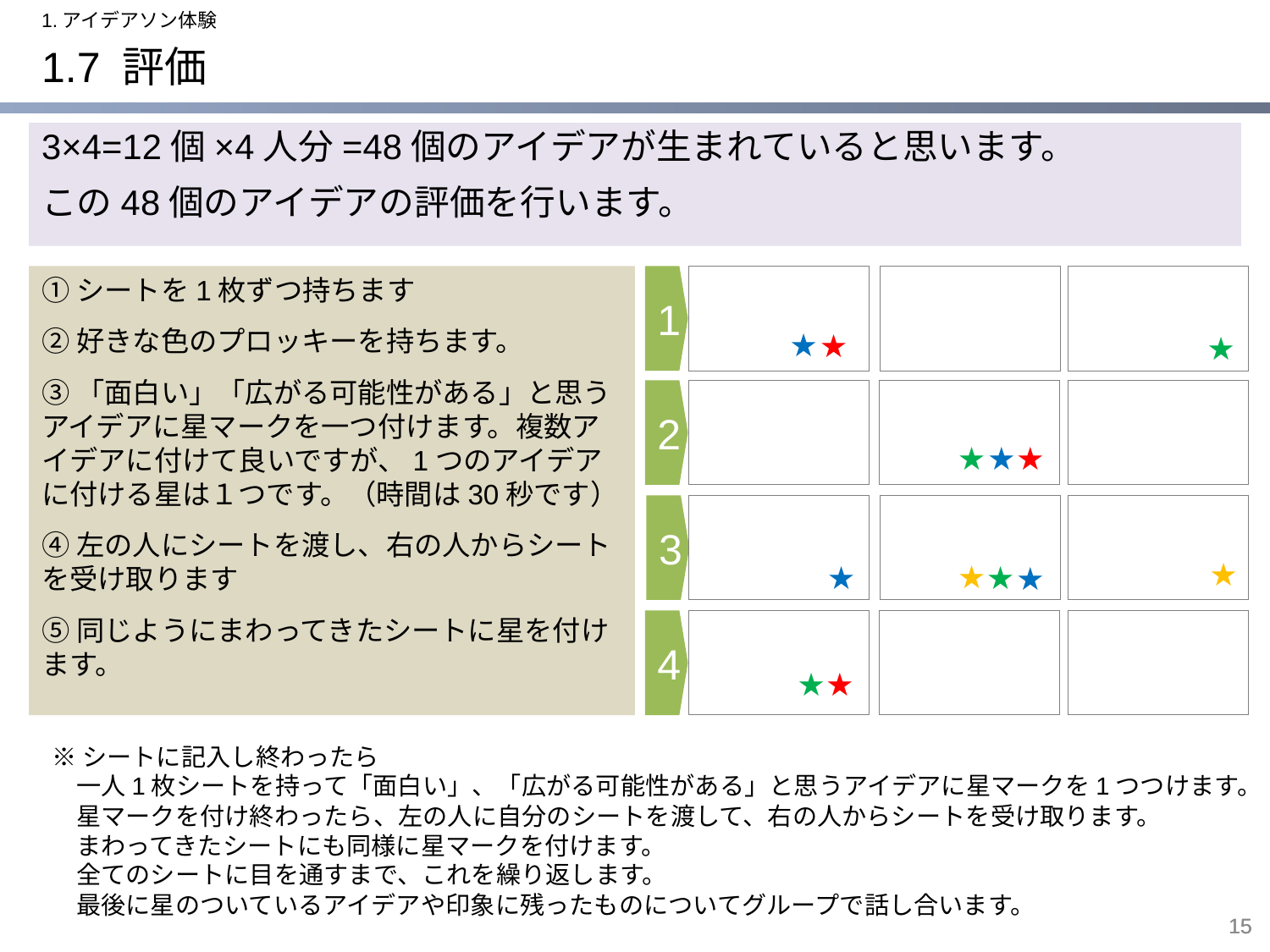

1.アイデアソン体験
# 1.7 評価
3×4=12個×4人分=48個のアイデアが生まれていると思います。
この48個のアイデアの評価を行います。
①シートを1枚ずつ持ちます
②好きな色のプロッキーを持ちます。
③「面白い」「広がる可能性がある」と思うアイデアに星マークを一つ付けます。複数アイデアに付けて良いですが、1つのアイデアに付ける星は１つです。（時間は30秒です）
④左の人にシートを渡し、右の人からシートを受け取ります
⑤同じようにまわってきたシートに星を付けます。

1
★
★
★

2
★
★
★

3
★
★
★
★
★

4
★
★
※シートに記入し終わったら
　一人1枚シートを持って「面白い」、「広がる可能性がある」と思うアイデアに星マークを1つつけます。
　星マークを付け終わったら、左の人に自分のシートを渡して、右の人からシートを受け取ります。
　まわってきたシートにも同様に星マークを付けます。
　全てのシートに目を通すまで、これを繰り返します。
　最後に星のついているアイデアや印象に残ったものについてグループで話し合います。
15